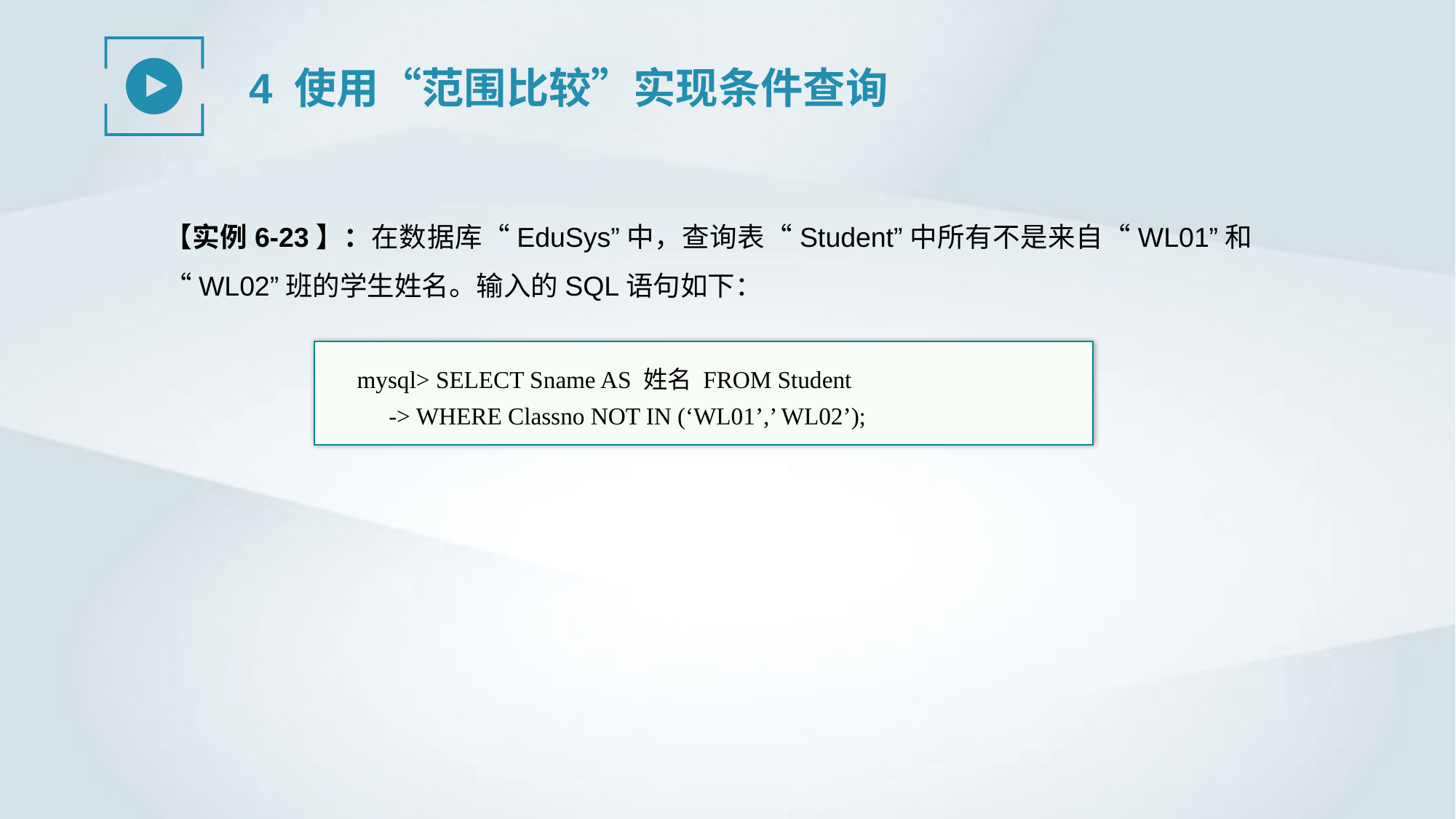

4 使用“范围比较”实现条件查询
【实例6-23】：在数据库“EduSys”中，查询表“Student”中所有不是来自“WL01”和“WL02”班的学生姓名。输入的SQL语句如下：
mysql> SELECT Sname AS 姓名 FROM Student
-> WHERE Classno NOT IN (‘WL01’,’ WL02’);